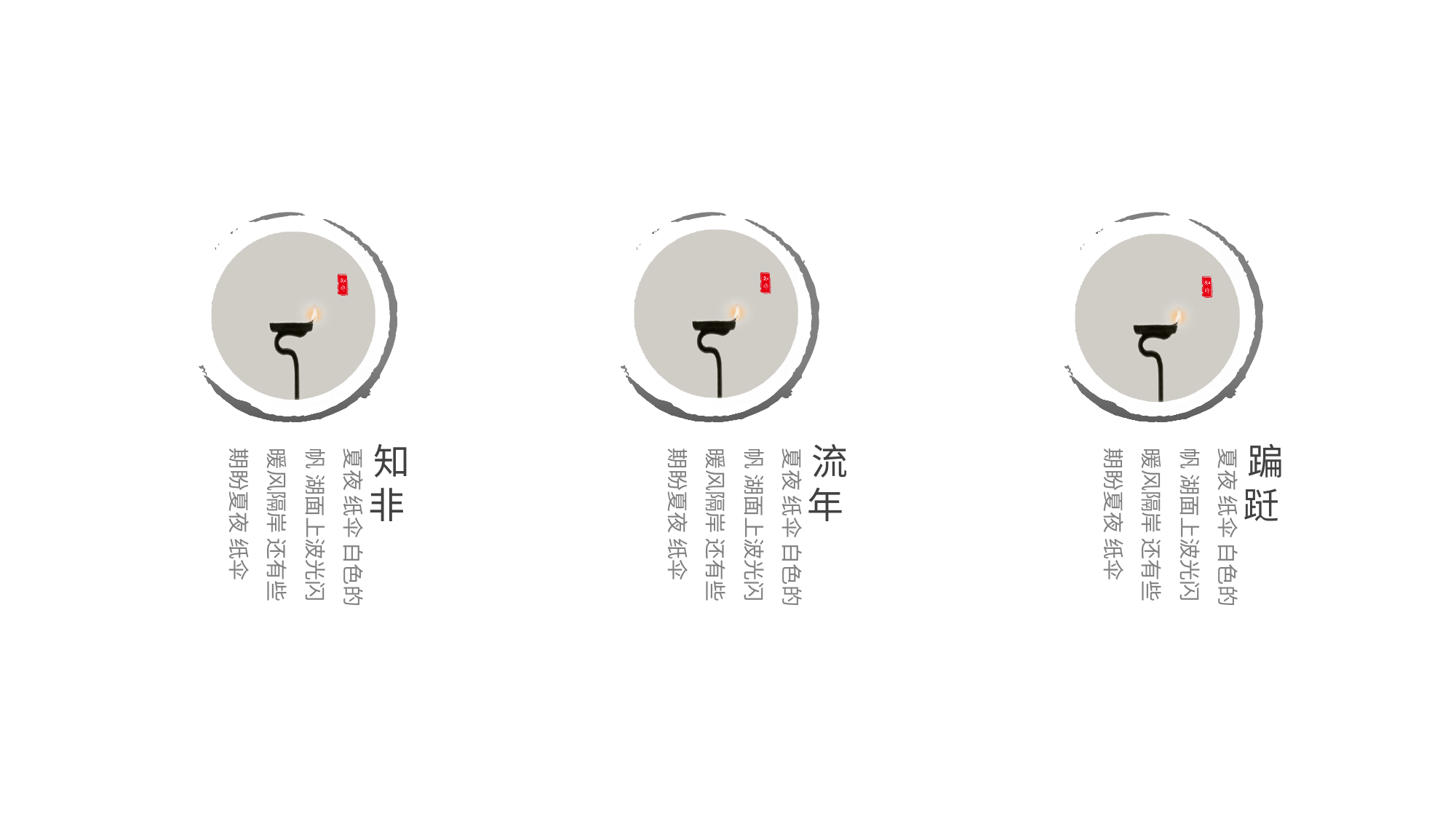

知非
流年
蹁跹
夏夜 纸伞 白色的帆 湖面上波光闪 暖风隔岸 还有些期盼夏夜 纸伞
夏夜 纸伞 白色的帆 湖面上波光闪 暖风隔岸 还有些期盼夏夜 纸伞
夏夜 纸伞 白色的帆 湖面上波光闪 暖风隔岸 还有些期盼夏夜 纸伞